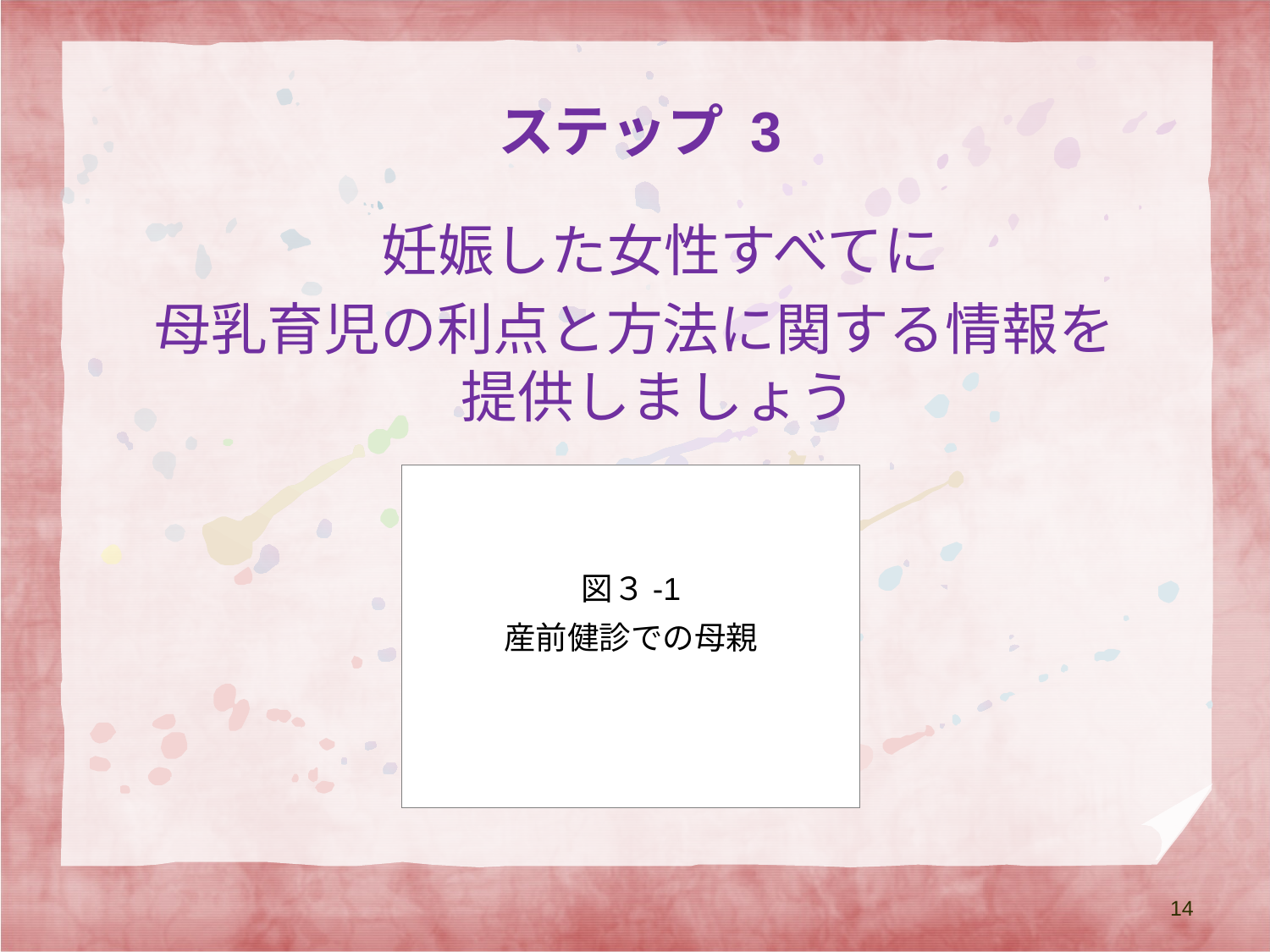

# ステップ 3
   妊娠した女性すべてに
母乳育児の利点と方法に関する情報を提供しましょう

図３-1
産前健診での母親

14